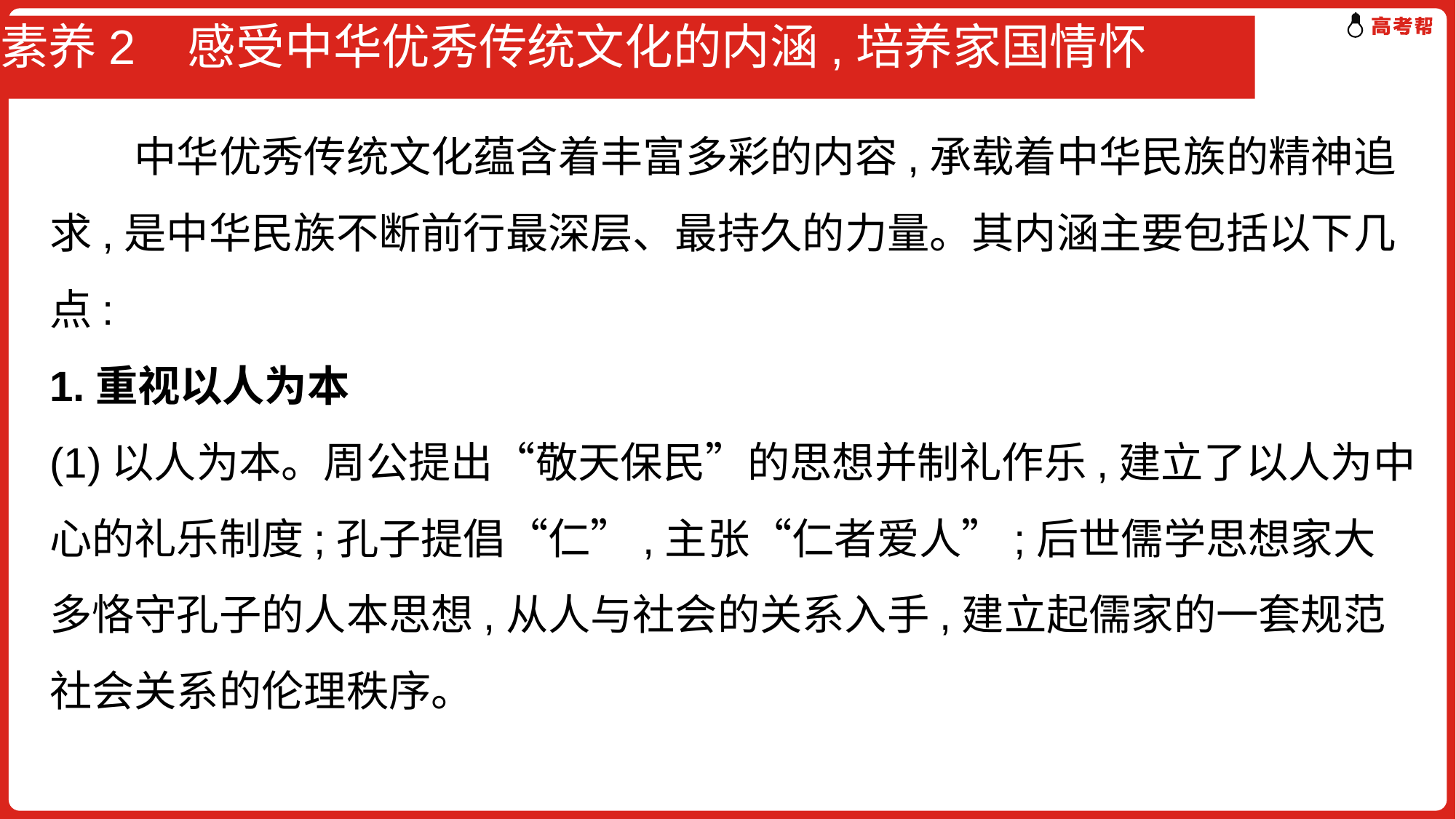

# 素养2   感受中华优秀传统文化的内涵,培养家国情怀
　　中华优秀传统文化蕴含着丰富多彩的内容,承载着中华民族的精神追求,是中华民族不断前行最深层、最持久的力量。其内涵主要包括以下几点:
1.重视以人为本
(1)以人为本。周公提出“敬天保民”的思想并制礼作乐,建立了以人为中心的礼乐制度;孔子提倡“仁”,主张“仁者爱人”;后世儒学思想家大多恪守孔子的人本思想,从人与社会的关系入手,建立起儒家的一套规范社会关系的伦理秩序。